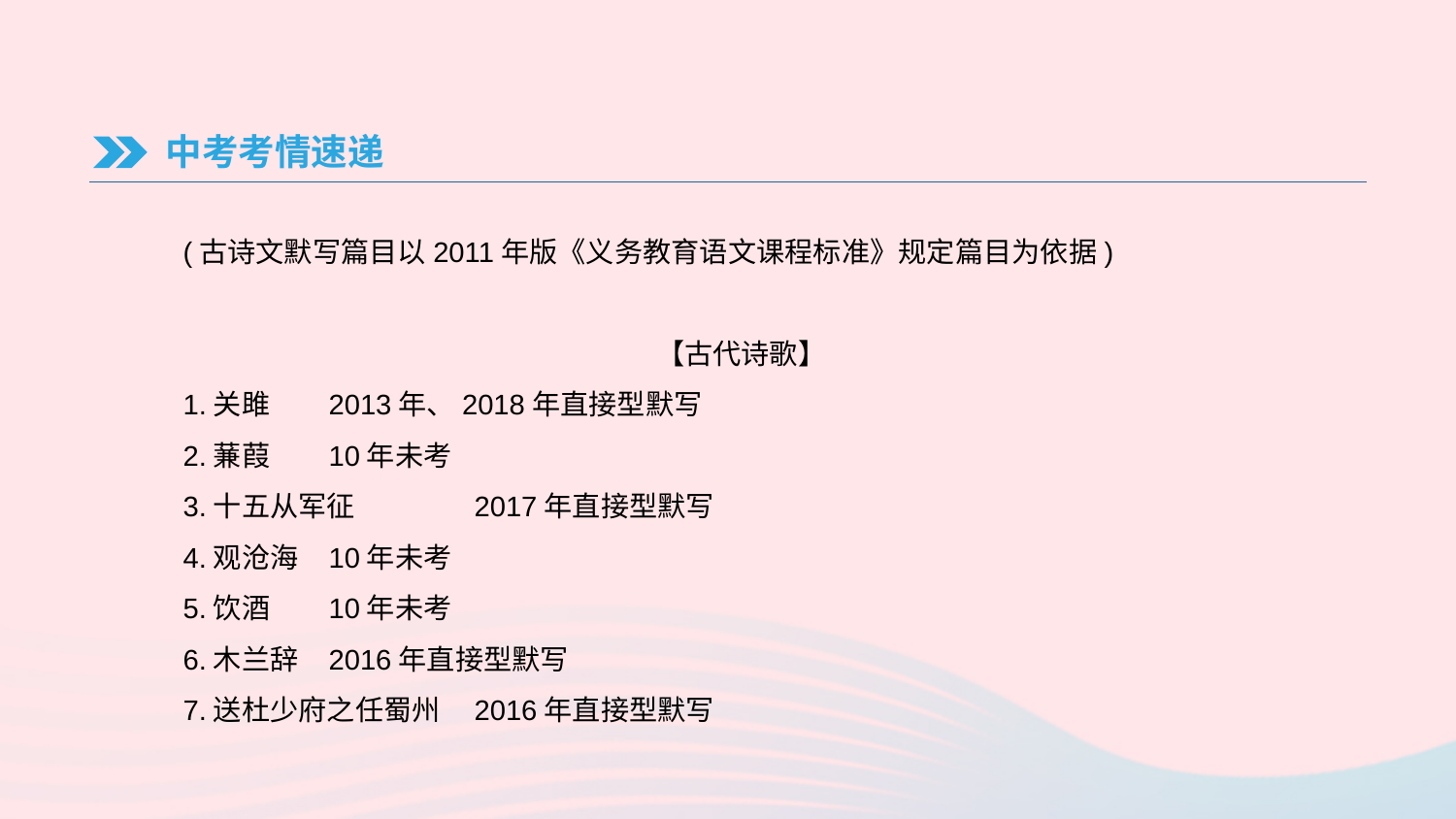

中考考情速递

(古诗文默写篇目以2011年版《义务教育语文课程标准》规定篇目为依据)

【古代诗歌】
1.关雎	2013年、2018年直接型默写
2.蒹葭	10年未考
3.十五从军征	2017年直接型默写
4.观沧海	10年未考
5.饮酒	10年未考
6.木兰辞	2016年直接型默写
7.送杜少府之任蜀州	2016年直接型默写